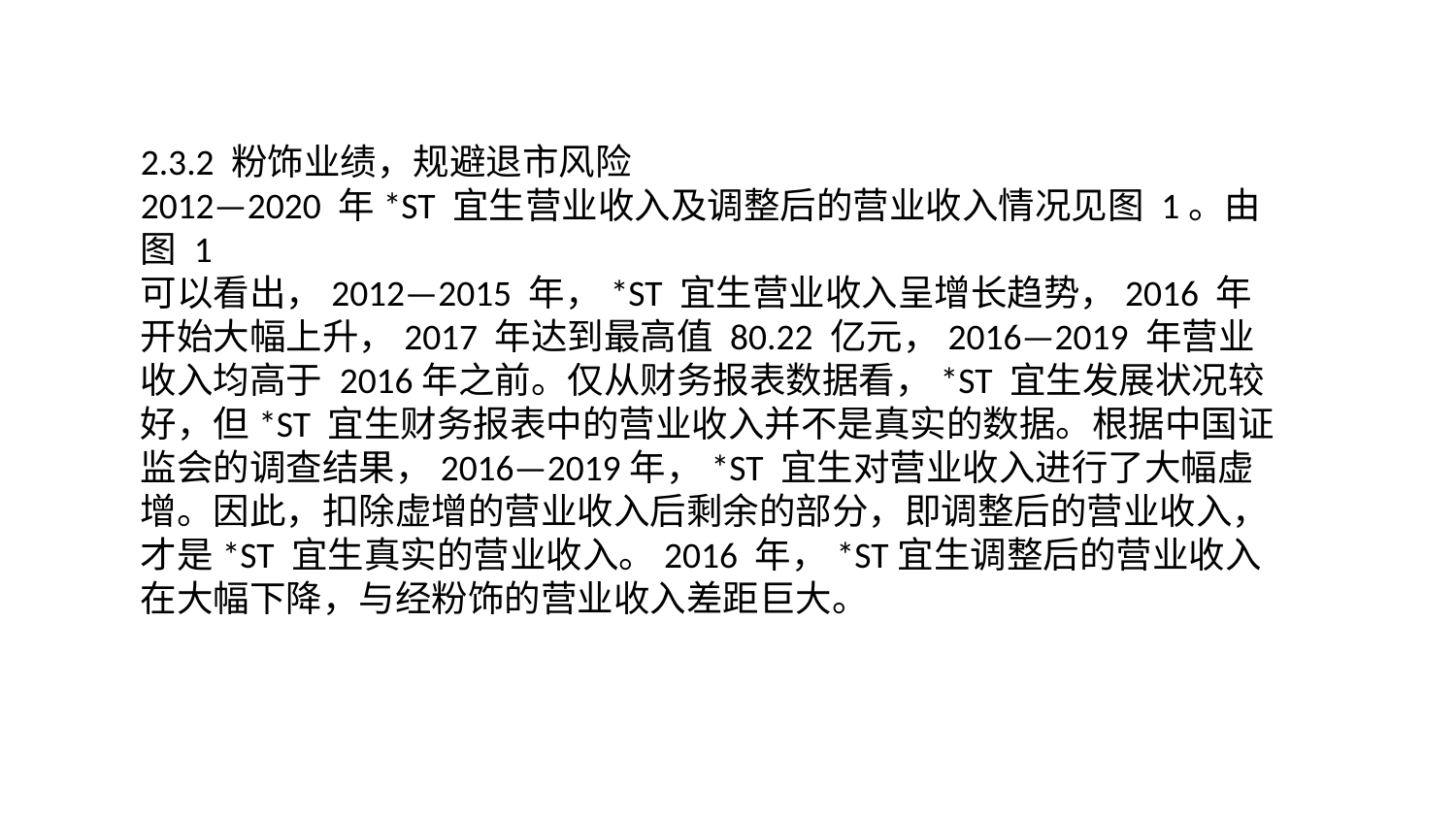

2.3.2 粉饰业绩，规避退市风险
2012—2020 年*ST 宜生营业收入及调整后的营业收入情况见图 1。由图 1
可以看出，2012—2015 年，*ST 宜生营业收入呈增长趋势，2016 年开始大幅上升，2017 年达到最高值 80.22 亿元，2016—2019 年营业收入均高于 2016年之前。仅从财务报表数据看，*ST 宜生发展状况较好，但*ST 宜生财务报表中的营业收入并不是真实的数据。根据中国证监会的调查结果，2016—2019年，*ST 宜生对营业收入进行了大幅虚增。因此，扣除虚增的营业收入后剩余的部分，即调整后的营业收入，才是*ST 宜生真实的营业收入。2016 年，*ST宜生调整后的营业收入在大幅下降，与经粉饰的营业收入差距巨大。